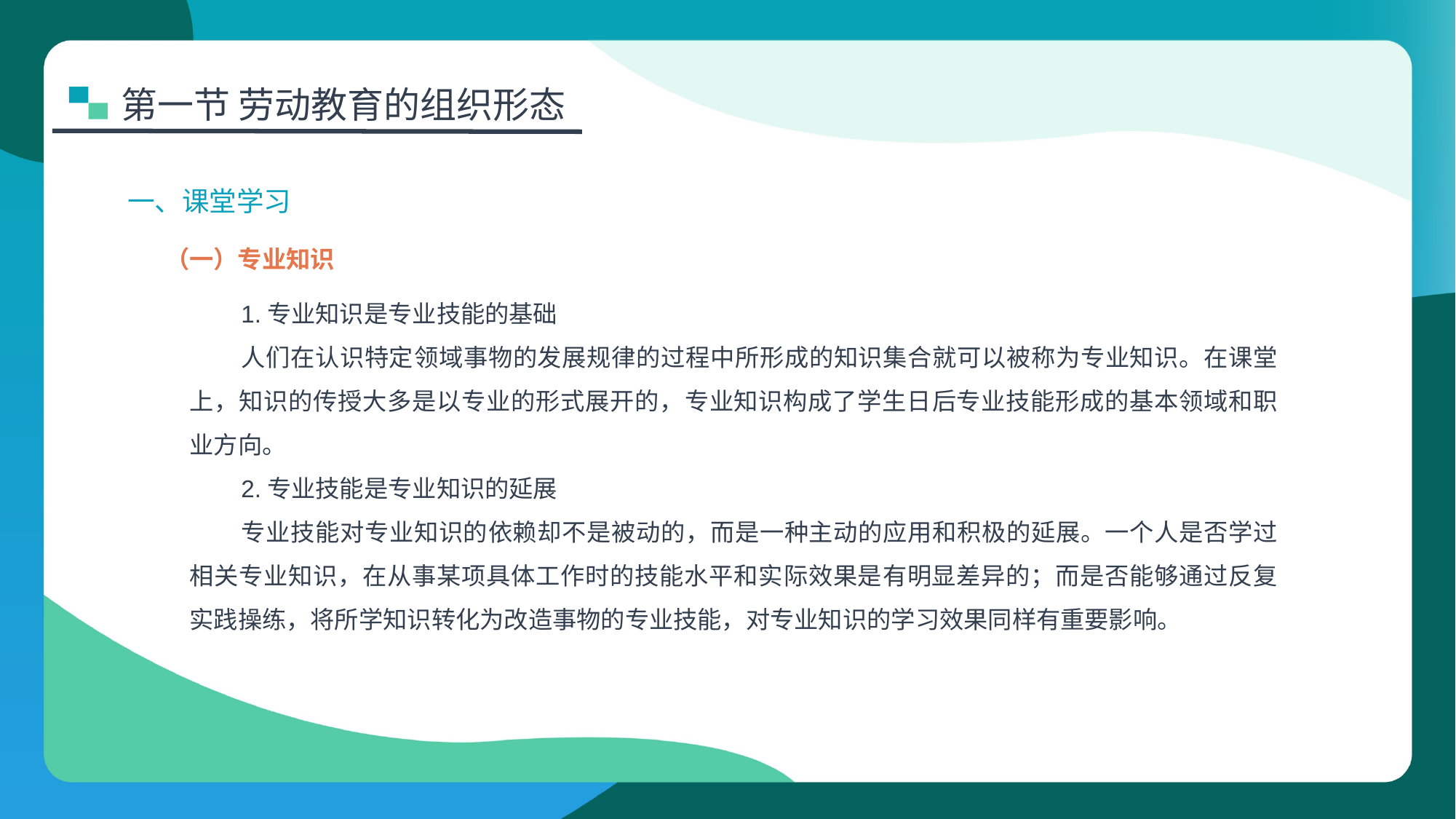

第一节 劳动教育的组织形态

一、课堂学习
（一）专业知识
1.专业知识是专业技能的基础
人们在认识特定领域事物的发展规律的过程中所形成的知识集合就可以被称为专业知识。在课堂上，知识的传授大多是以专业的形式展开的，专业知识构成了学生日后专业技能形成的基本领域和职业方向。
2.专业技能是专业知识的延展
专业技能对专业知识的依赖却不是被动的，而是一种主动的应用和积极的延展。一个人是否学过相关专业知识，在从事某项具体工作时的技能水平和实际效果是有明显差异的；而是否能够通过反复实践操练，将所学知识转化为改造事物的专业技能，对专业知识的学习效果同样有重要影响。